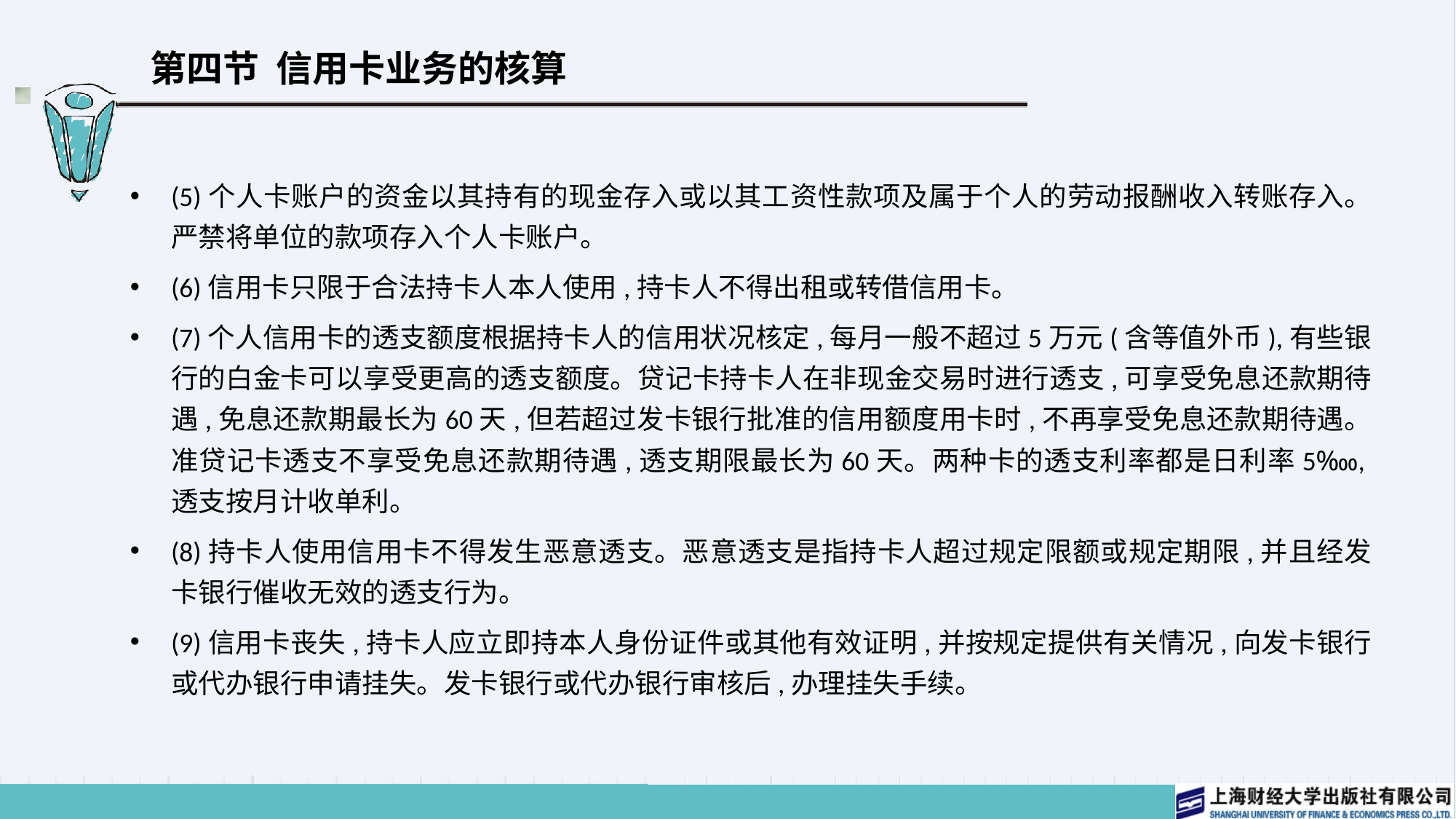

# 第四节  信用卡业务的核算
(5)个人卡账户的资金以其持有的现金存入或以其工资性款项及属于个人的劳动报酬收入转账存入。严禁将单位的款项存入个人卡账户。
(6)信用卡只限于合法持卡人本人使用,持卡人不得出租或转借信用卡。
(7)个人信用卡的透支额度根据持卡人的信用状况核定,每月一般不超过5万元(含等值外币),有些银行的白金卡可以享受更高的透支额度。贷记卡持卡人在非现金交易时进行透支,可享受免息还款期待遇,免息还款期最长为60天,但若超过发卡银行批准的信用额度用卡时,不再享受免息还款期待遇。准贷记卡透支不享受免息还款期待遇,透支期限最长为60天。两种卡的透支利率都是日利率5‱,透支按月计收单利。
(8)持卡人使用信用卡不得发生恶意透支。恶意透支是指持卡人超过规定限额或规定期限,并且经发卡银行催收无效的透支行为。
(9)信用卡丧失,持卡人应立即持本人身份证件或其他有效证明,并按规定提供有关情况,向发卡银行或代办银行申请挂失。发卡银行或代办银行审核后,办理挂失手续。